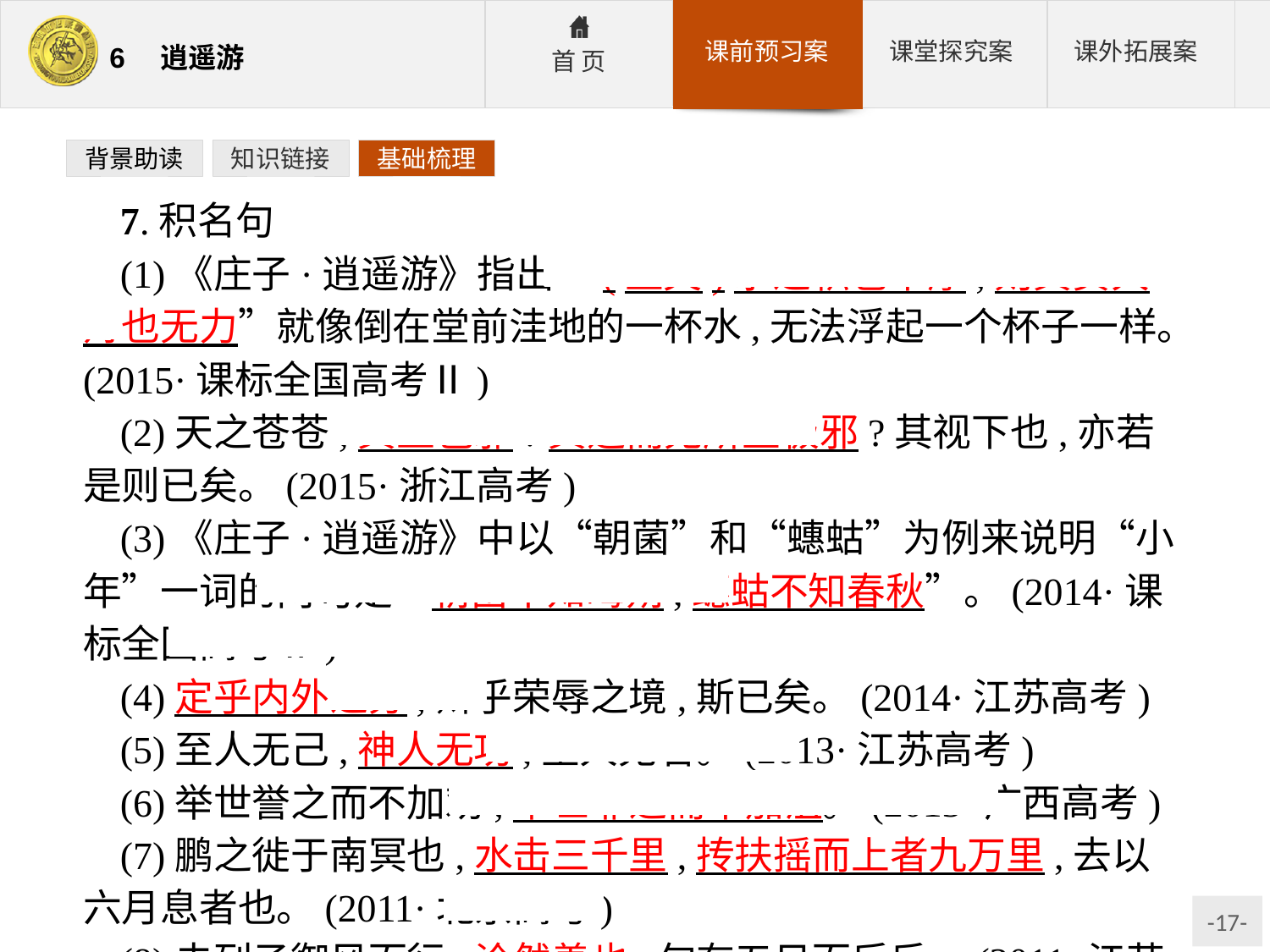

背景助读
知识链接
基础梳理
7.积名句
(1)《庄子·逍遥游》指出“(且夫)水之积也不厚,则其负大舟也无力”就像倒在堂前洼地的一杯水,无法浮起一个杯子一样。(2015·课标全国高考Ⅱ)
(2)天之苍苍,其正色邪?其远而无所至极邪?其视下也,亦若是则已矣。(2015·浙江高考)
(3)《庄子·逍遥游》中以“朝菌”和“蟪蛄”为例来说明“小年”一词的两句是“朝菌不知晦朔,蟪蛄不知春秋”。(2014·课标全国高考Ⅱ)
(4)定乎内外之分,辩乎荣辱之境,斯已矣。(2014·江苏高考)
(5)至人无己,神人无功,圣人无名。(2013·江苏高考)
(6)举世誉之而不加劝,举世非之而不加沮。(2013·广西高考)
(7)鹏之徙于南冥也,水击三千里,抟扶摇而上者九万里,去以六月息者也。(2011·北京高考)
(8)夫列子御风而行,泠然善也,旬有五日而后反。(2011·江苏高考)